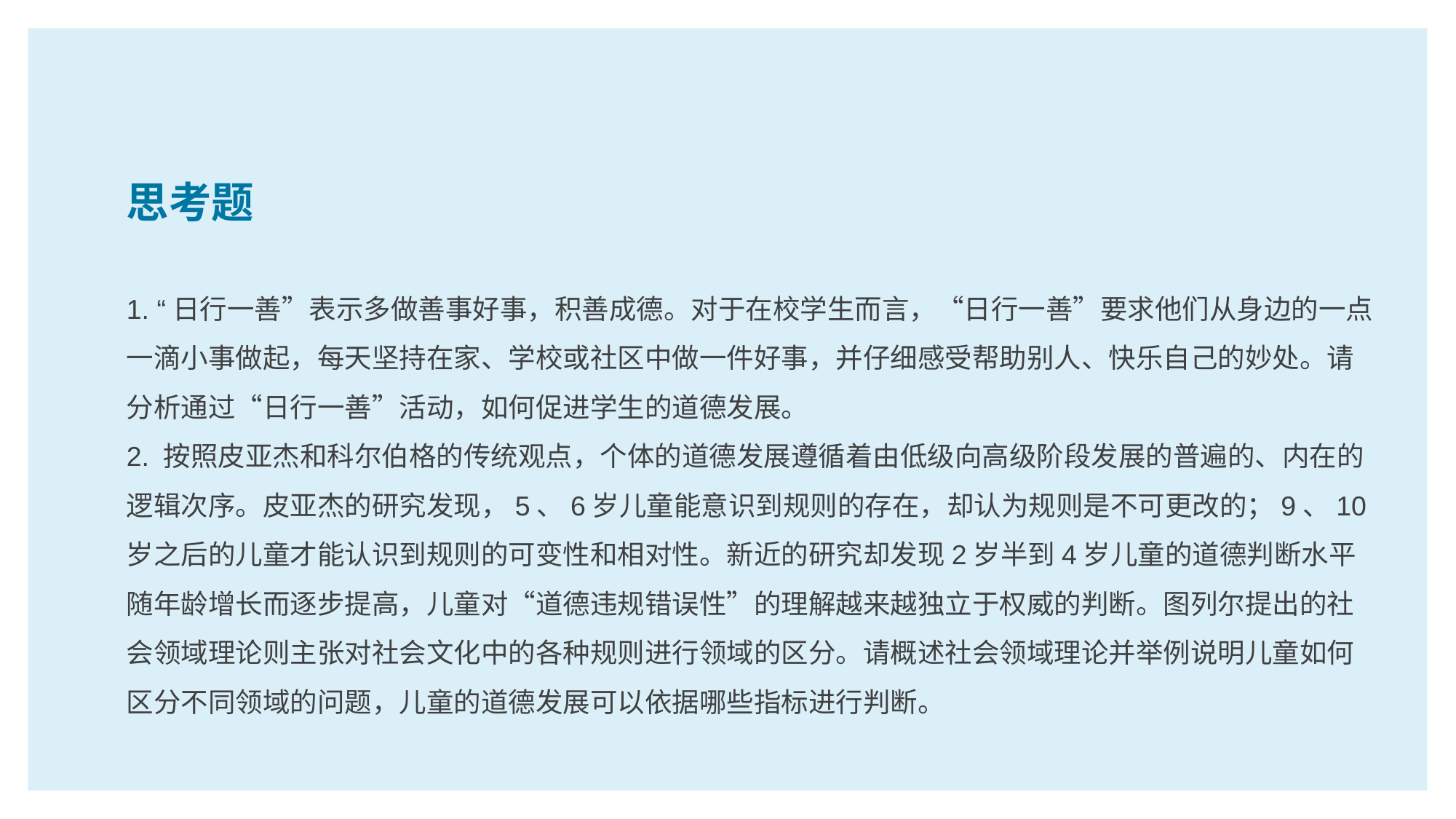

思考题

1. “日行一善”表示多做善事好事，积善成德。对于在校学生而言，“日行一善”要求他们从身边的一点一滴小事做起，每天坚持在家、学校或社区中做一件好事，并仔细感受帮助别人、快乐自己的妙处。请分析通过“日行一善”活动，如何促进学生的道德发展。
2. 按照皮亚杰和科尔伯格的传统观点，个体的道德发展遵循着由低级向高级阶段发展的普遍的、内在的逻辑次序。皮亚杰的研究发现，5、6岁儿童能意识到规则的存在，却认为规则是不可更改的；9、10岁之后的儿童才能认识到规则的可变性和相对性。新近的研究却发现2岁半到4岁儿童的道德判断水平随年龄增长而逐步提高，儿童对“道德违规错误性”的理解越来越独立于权威的判断。图列尔提出的社会领域理论则主张对社会文化中的各种规则进行领域的区分。请概述社会领域理论并举例说明儿童如何区分不同领域的问题，儿童的道德发展可以依据哪些指标进行判断。